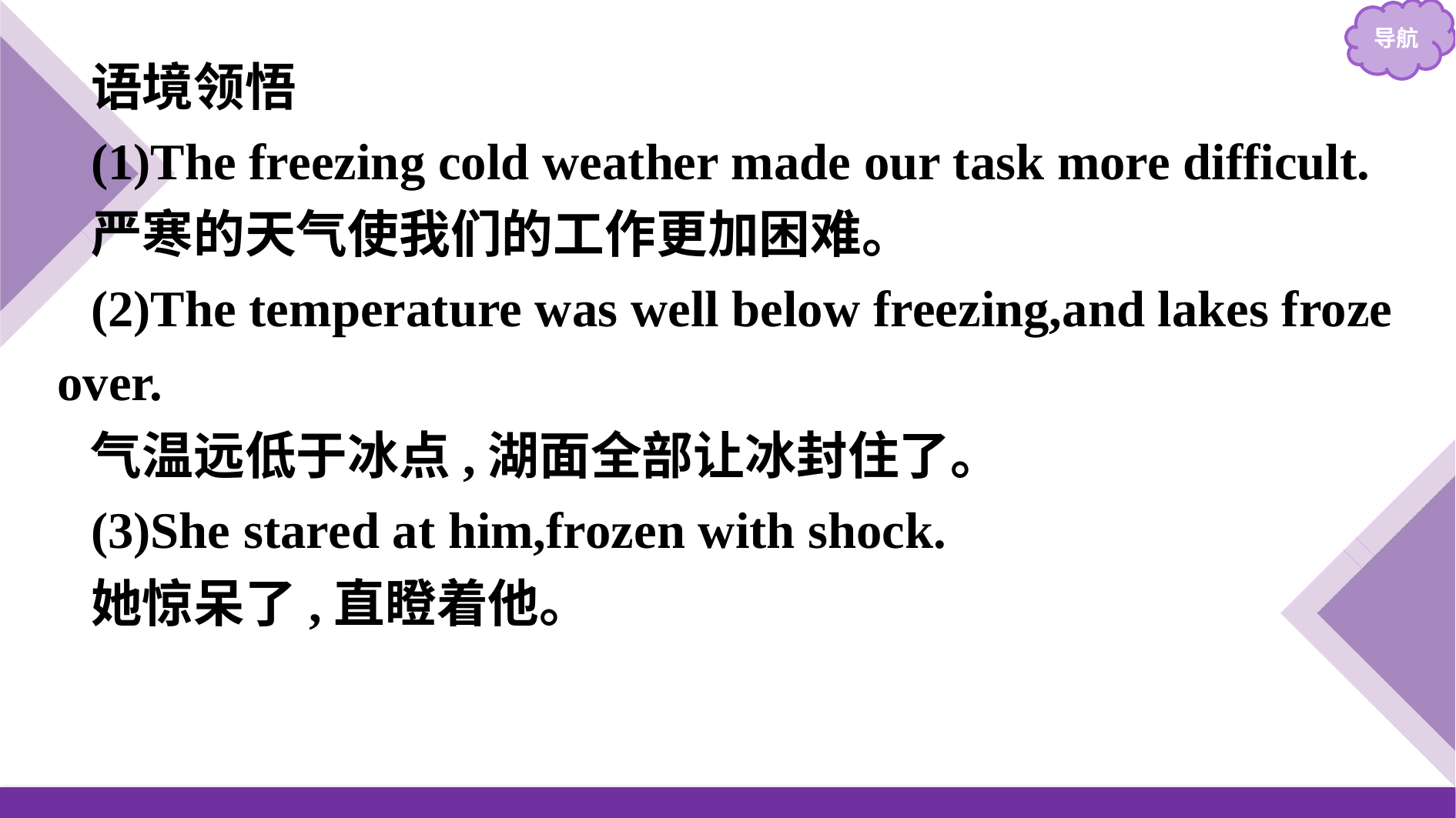

语境领悟
(1)The freezing cold weather made our task more difficult.
严寒的天气使我们的工作更加困难。
(2)The temperature was well below freezing,and lakes froze over.
气温远低于冰点,湖面全部让冰封住了。
(3)She stared at him,frozen with shock.
她惊呆了,直瞪着他。